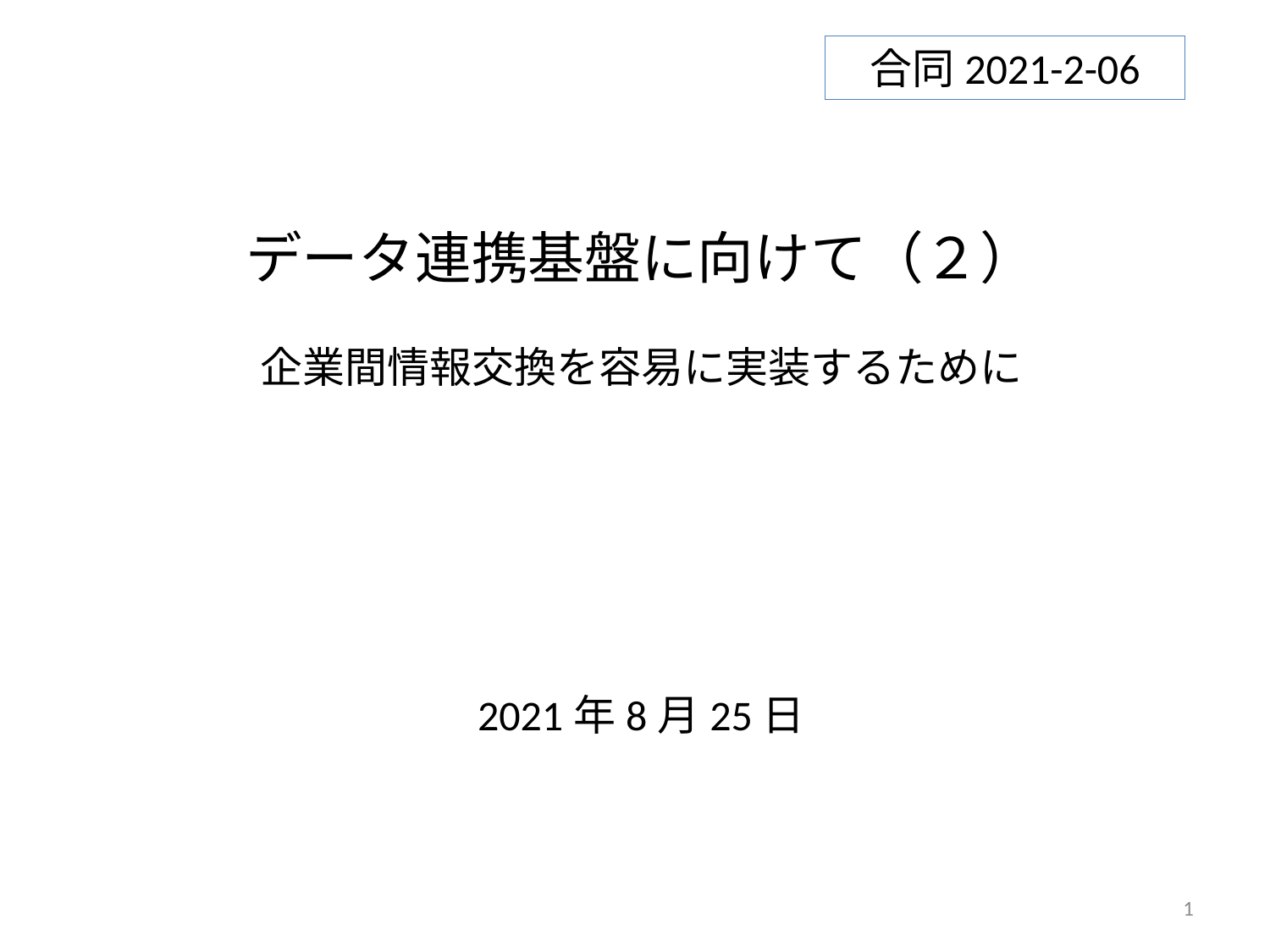

合同2021-2-06
データ連携基盤に向けて（２）

企業間情報交換を容易に実装するために
2021年8月25日
1